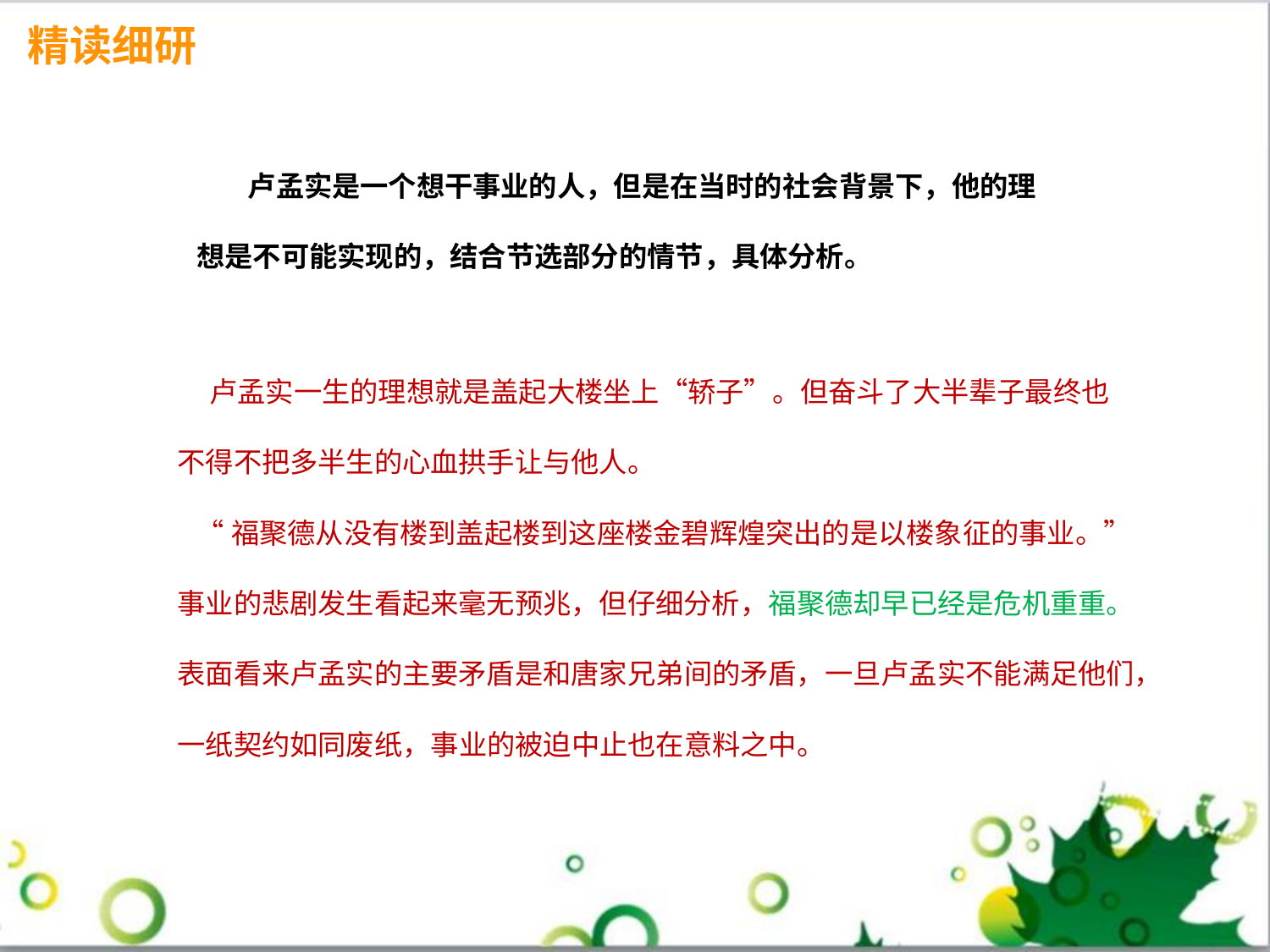

精读细研
# 卢孟实是一个想干事业的人，但是在当时的社会背景下，他的理想是不可能实现的，结合节选部分的情节，具体分析。
    卢孟实一生的理想就是盖起大楼坐上“轿子”。但奋斗了大半辈子最终也不得不把多半生的心血拱手让与他人。
   “福聚德从没有楼到盖起楼到这座楼金碧辉煌突出的是以楼象征的事业。”事业的悲剧发生看起来毫无预兆，但仔细分析，福聚德却早已经是危机重重。表面看来卢孟实的主要矛盾是和唐家兄弟间的矛盾，一旦卢孟实不能满足他们，一纸契约如同废纸，事业的被迫中止也在意料之中。